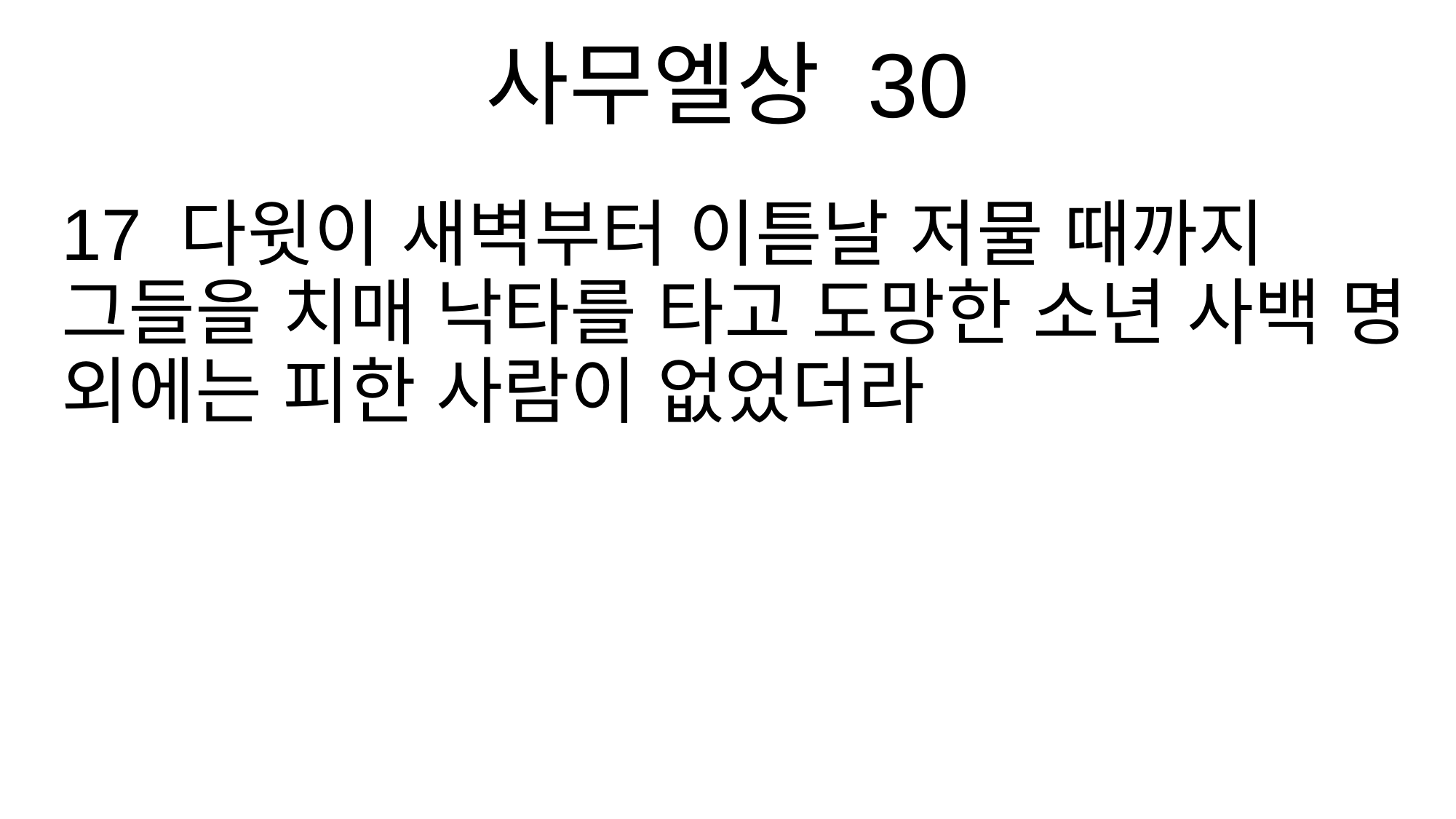

사무엘상 30
17 다윗이 새벽부터 이튿날 저물 때까지 그들을 치매 낙타를 타고 도망한 소년 사백 명 외에는 피한 사람이 없었더라